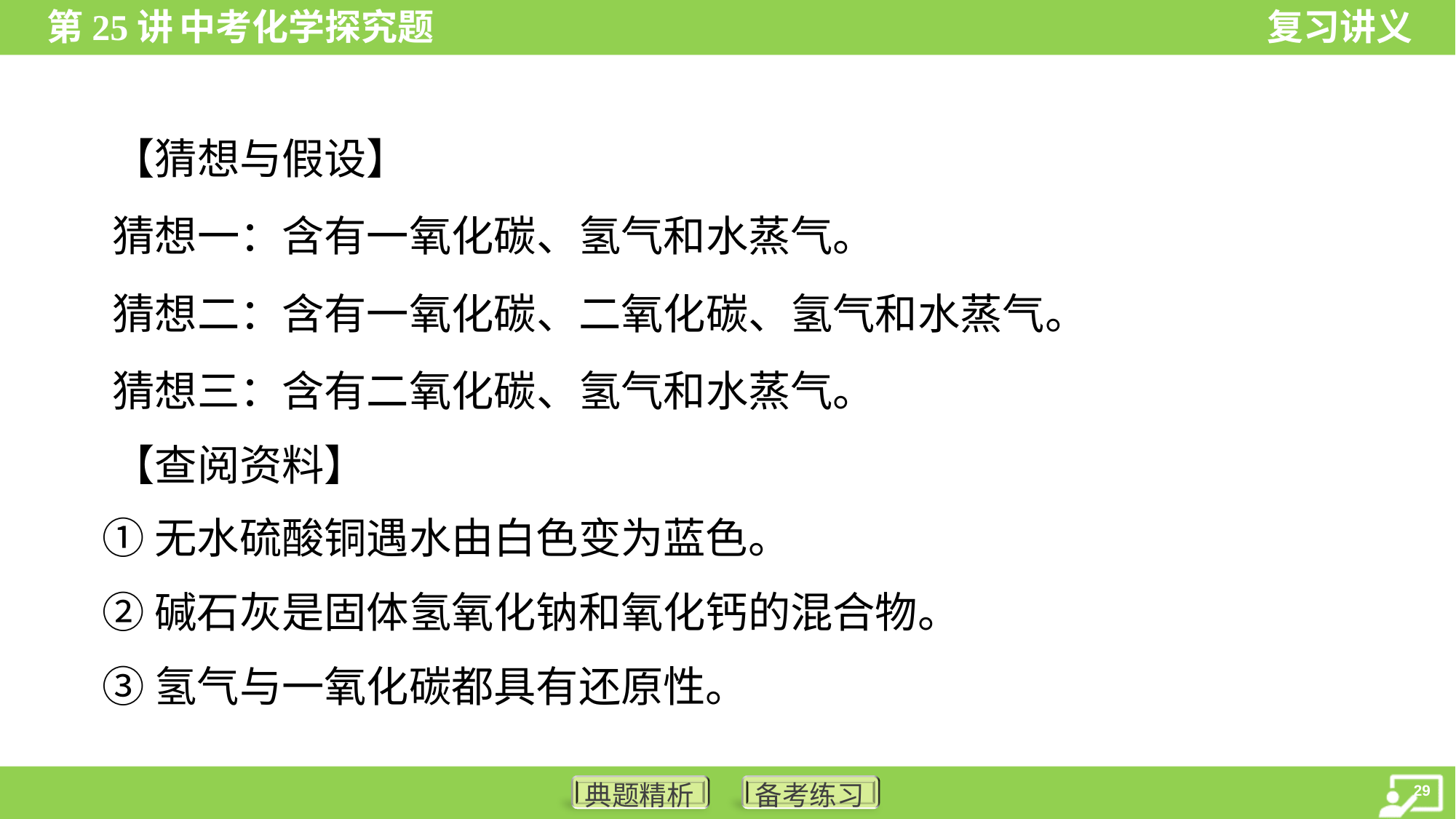

【猜想与假设】
    猜想一：含有一氧化碳、氢气和水蒸气。
    猜想二：含有一氧化碳、二氧化碳、氢气和水蒸气。
    猜想三：含有二氧化碳、氢气和水蒸气。
    【查阅资料】
    ①无水硫酸铜遇水由白色变为蓝色。
    ②碱石灰是固体氢氧化钠和氧化钙的混合物。
    ③氢气与一氧化碳都具有还原性。